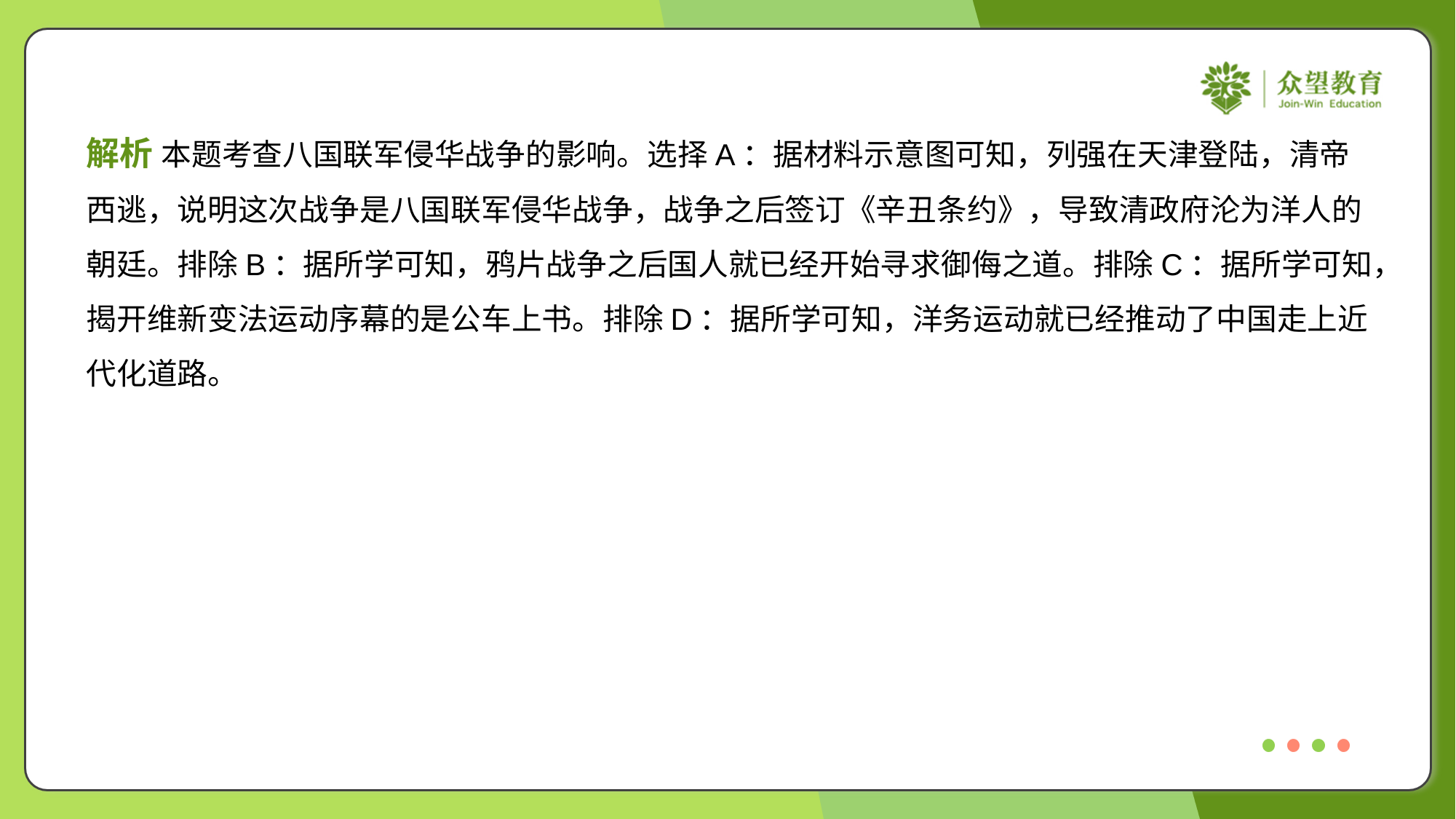

解析 本题考查八国联军侵华战争的影响。选择A：据材料示意图可知，列强在天津登陆，清帝
西逃，说明这次战争是八国联军侵华战争，战争之后签订《辛丑条约》，导致清政府沦为洋人的
朝廷。排除B：据所学可知，鸦片战争之后国人就已经开始寻求御侮之道。排除C：据所学可知，
揭开维新变法运动序幕的是公车上书。排除D：据所学可知，洋务运动就已经推动了中国走上近
代化道路。